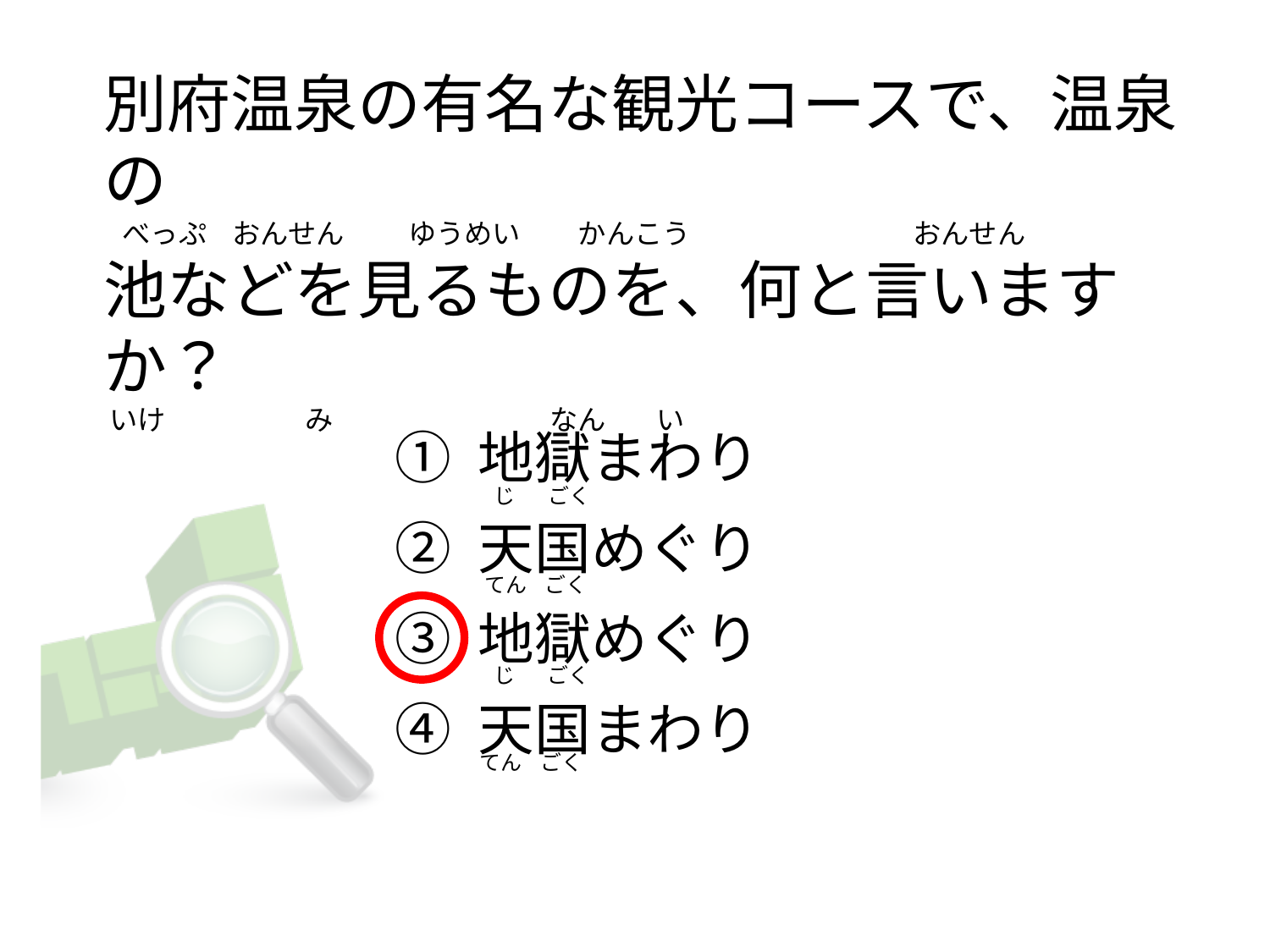

# 別府温泉の有名な観光コースで、温泉の    べっぷ    おんせん          ゆうめい         かんこう                                   おんせん 池などを見るものを、何と言いますか？ いけ                      み                                  なん        い
① 地獄まわり
② 天国めぐり
③ 地獄めぐり
④ 天国まわり
  じ       ごく
 てん    ごく

   じ       ごく
てん    ごく